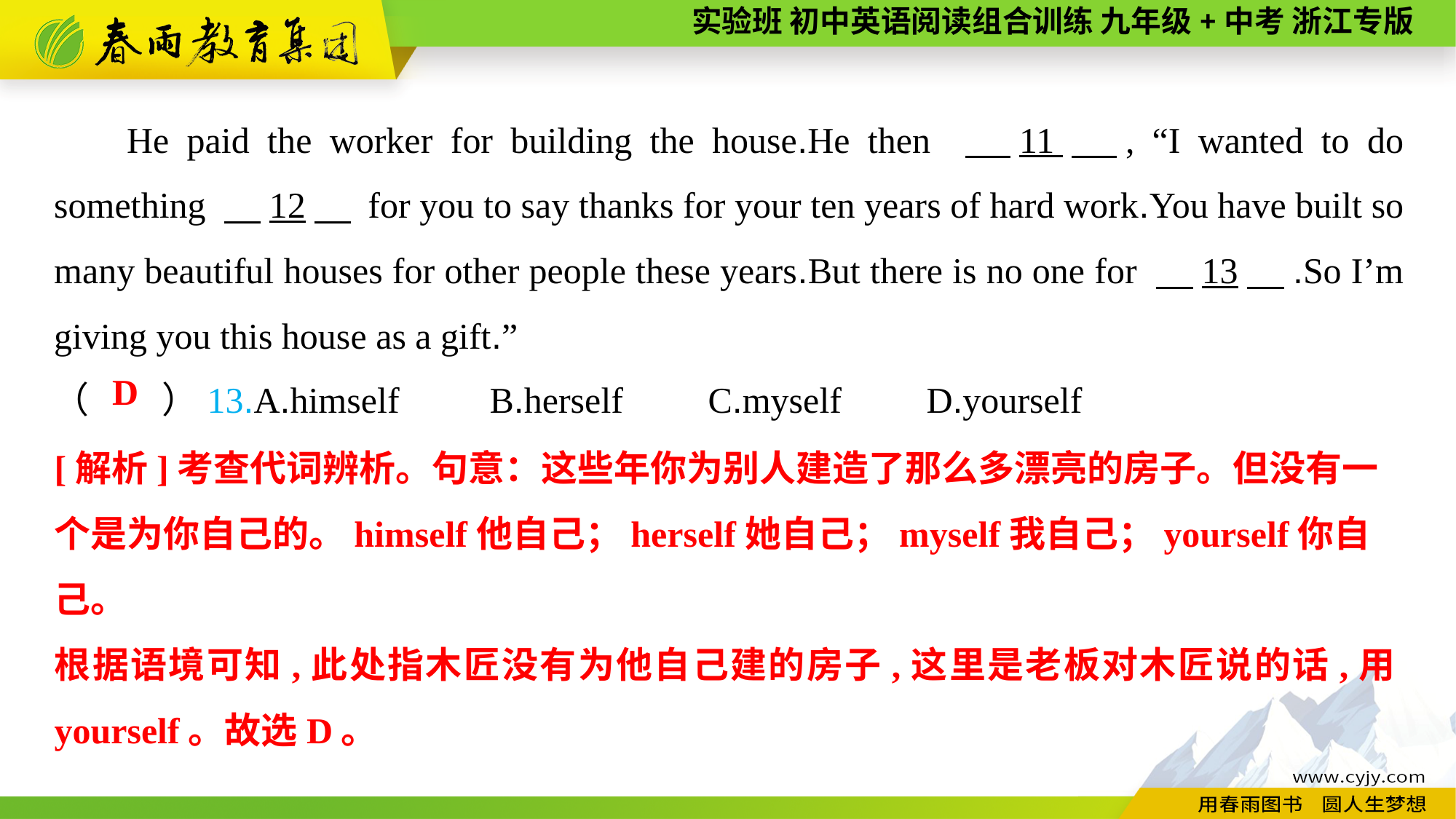

He paid the worker for building the house.He then 　11　, “I wanted to do something 　12　 for you to say thanks for your ten years of hard work.You have built so many beautiful houses for other people these years.But there is no one for 　13　.So I’m giving you this house as a gift.”
（　　）13.A.himself	B.herself	C.myself	D.yourself
D
[解析]考查代词辨析。句意：这些年你为别人建造了那么多漂亮的房子。但没有一个是为你自己的。himself他自己；herself她自己；myself我自己；yourself你自己。
根据语境可知,此处指木匠没有为他自己建的房子,这里是老板对木匠说的话,用yourself。故选D。